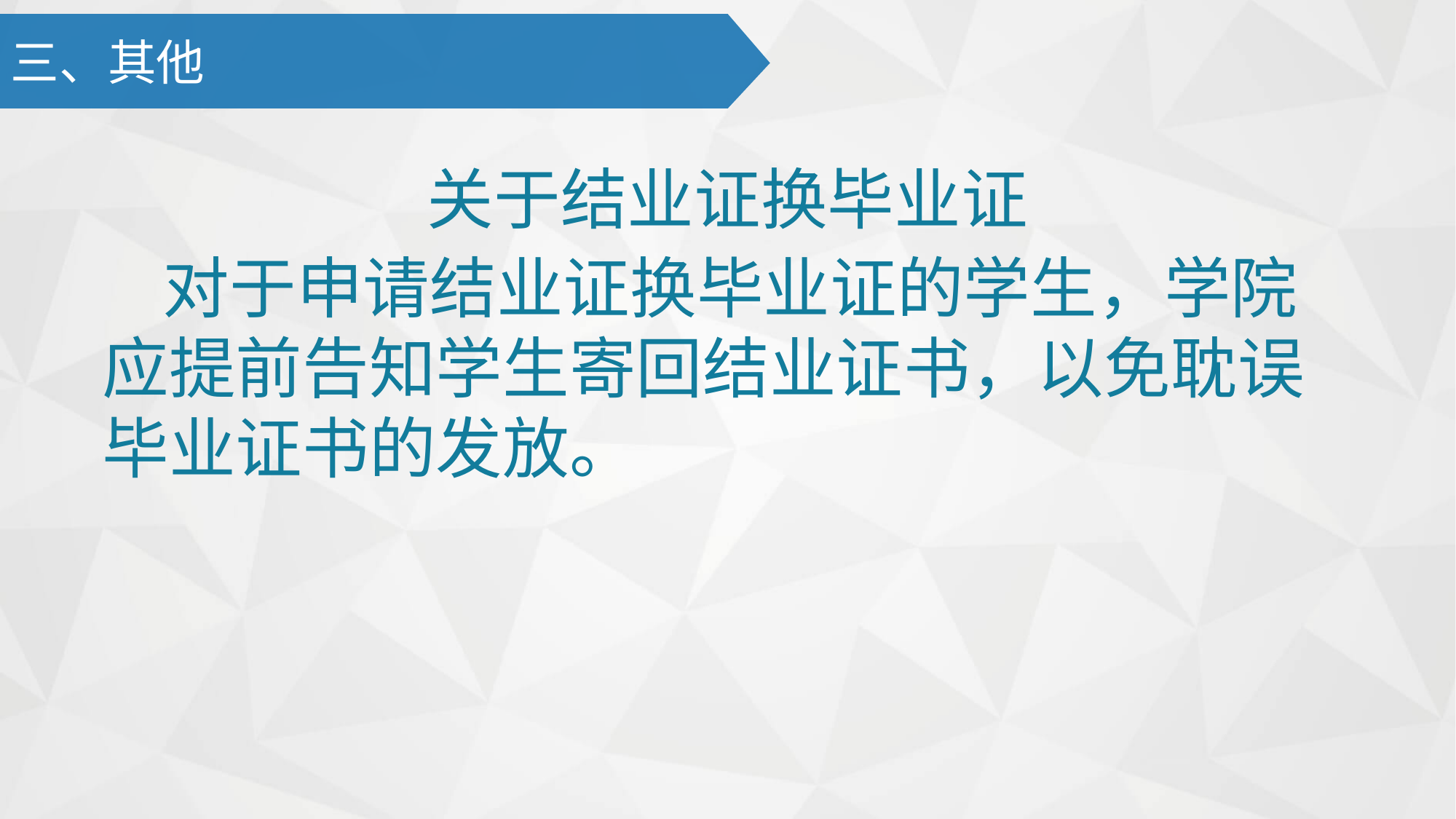

三、其他
关于结业证换毕业证
   对于申请结业证换毕业证的学生，学院应提前告知学生寄回结业证书，以免耽误毕业证书的发放。